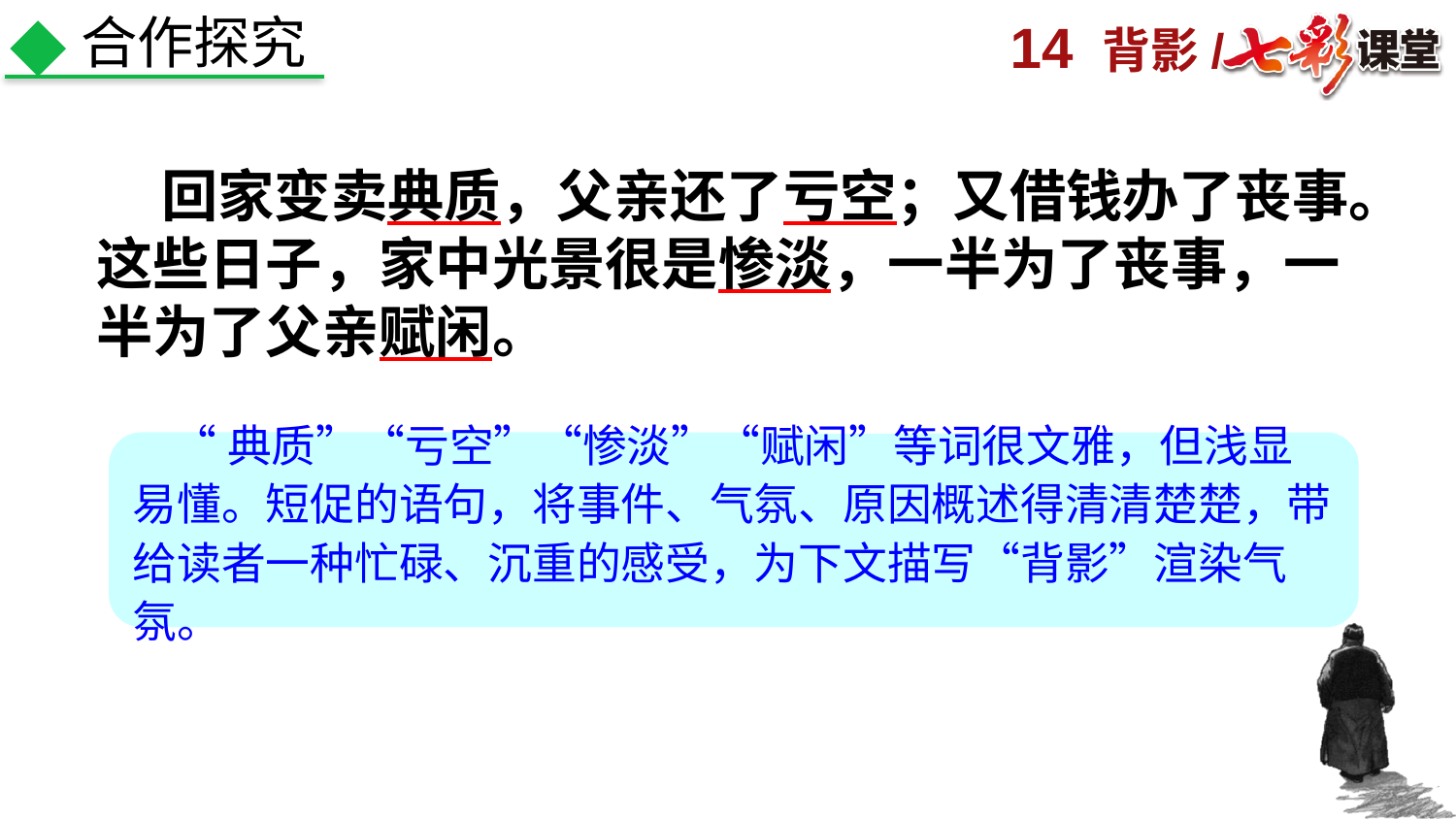

合作探究

    回家变卖典质，父亲还了亏空；又借钱办了丧事。这些日子，家中光景很是惨淡，一半为了丧事，一半为了父亲赋闲。
    “典质”“亏空”“惨淡”“赋闲”等词很文雅，但浅显易懂。短促的语句，将事件、气氛、原因概述得清清楚楚，带给读者一种忙碌、沉重的感受，为下文描写“背影”渲染气氛。